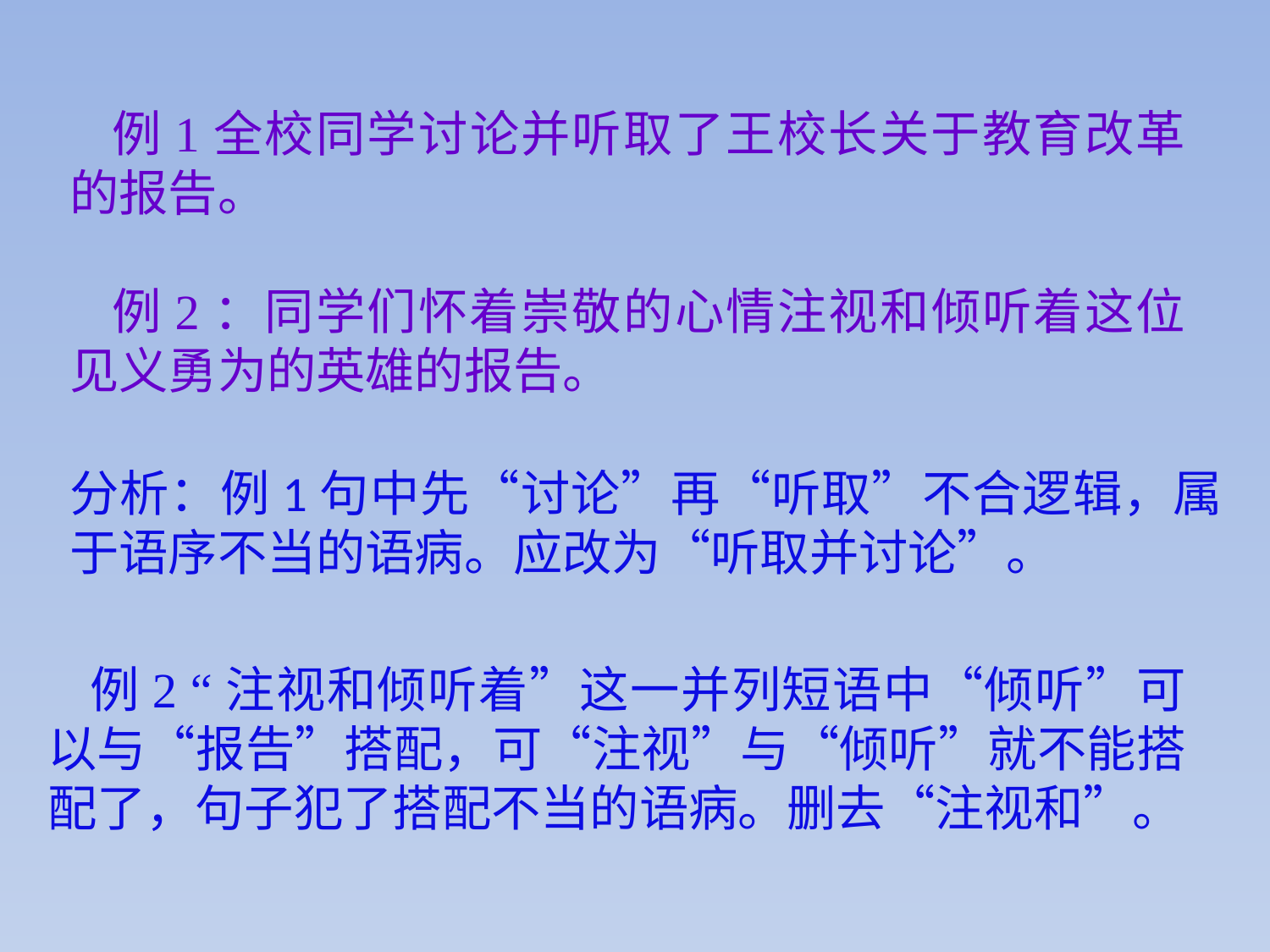

例1全校同学讨论并听取了王校长关于教育改革的报告。

例2：同学们怀着崇敬的心情注视和倾听着这位见义勇为的英雄的报告。
分析：例1句中先“讨论”再“听取”不合逻辑，属于语序不当的语病。应改为“听取并讨论”。
例2 “注视和倾听着”这一并列短语中“倾听”可以与“报告”搭配，可“注视”与“倾听”就不能搭配了，句子犯了搭配不当的语病。删去“注视和”。